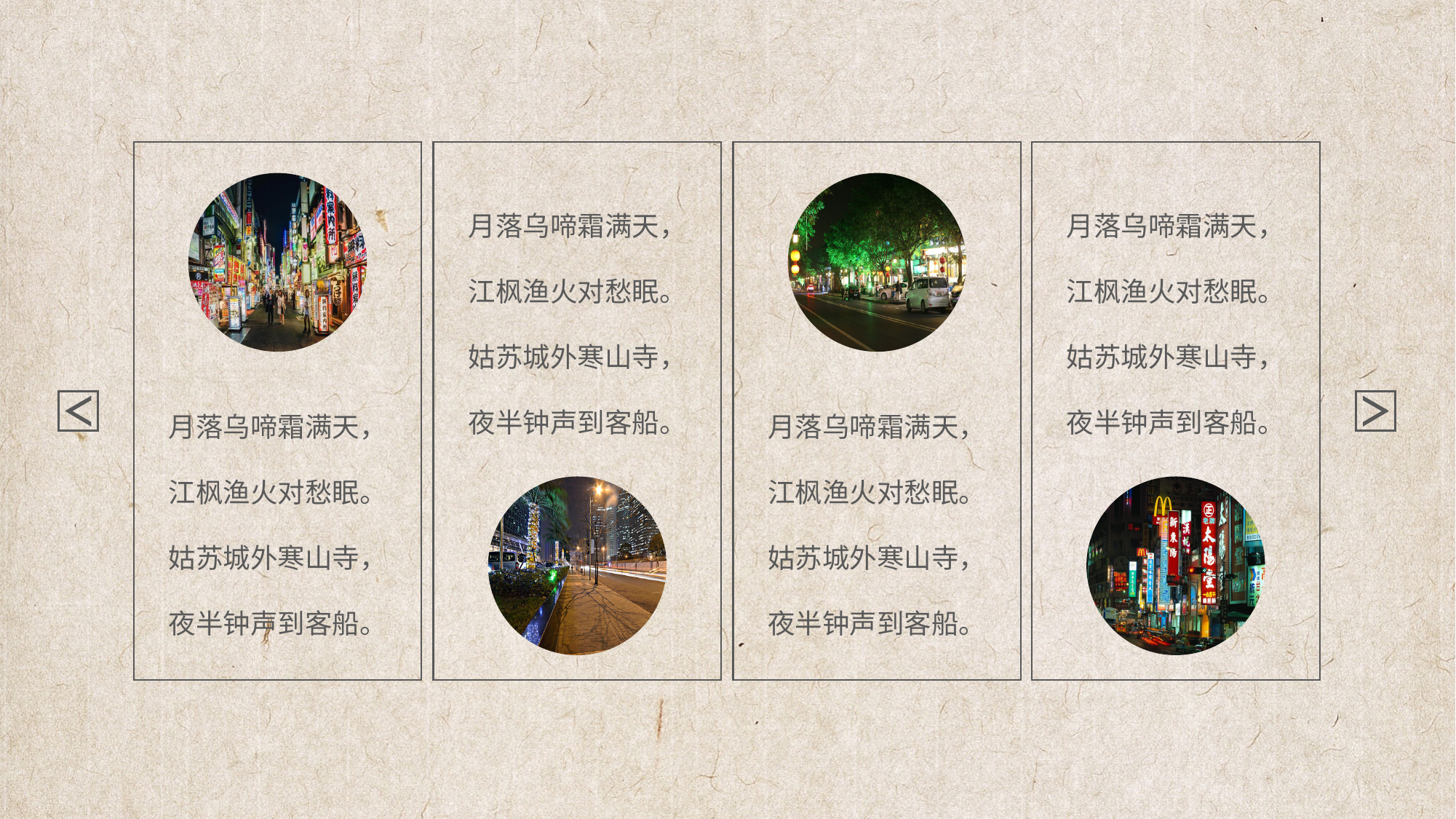

月落乌啼霜满天，江枫渔火对愁眠。
姑苏城外寒山寺，夜半钟声到客船。
月落乌啼霜满天，江枫渔火对愁眠。
姑苏城外寒山寺，夜半钟声到客船。

月落乌啼霜满天，江枫渔火对愁眠。
姑苏城外寒山寺，夜半钟声到客船。
月落乌啼霜满天，江枫渔火对愁眠。
姑苏城外寒山寺，夜半钟声到客船。